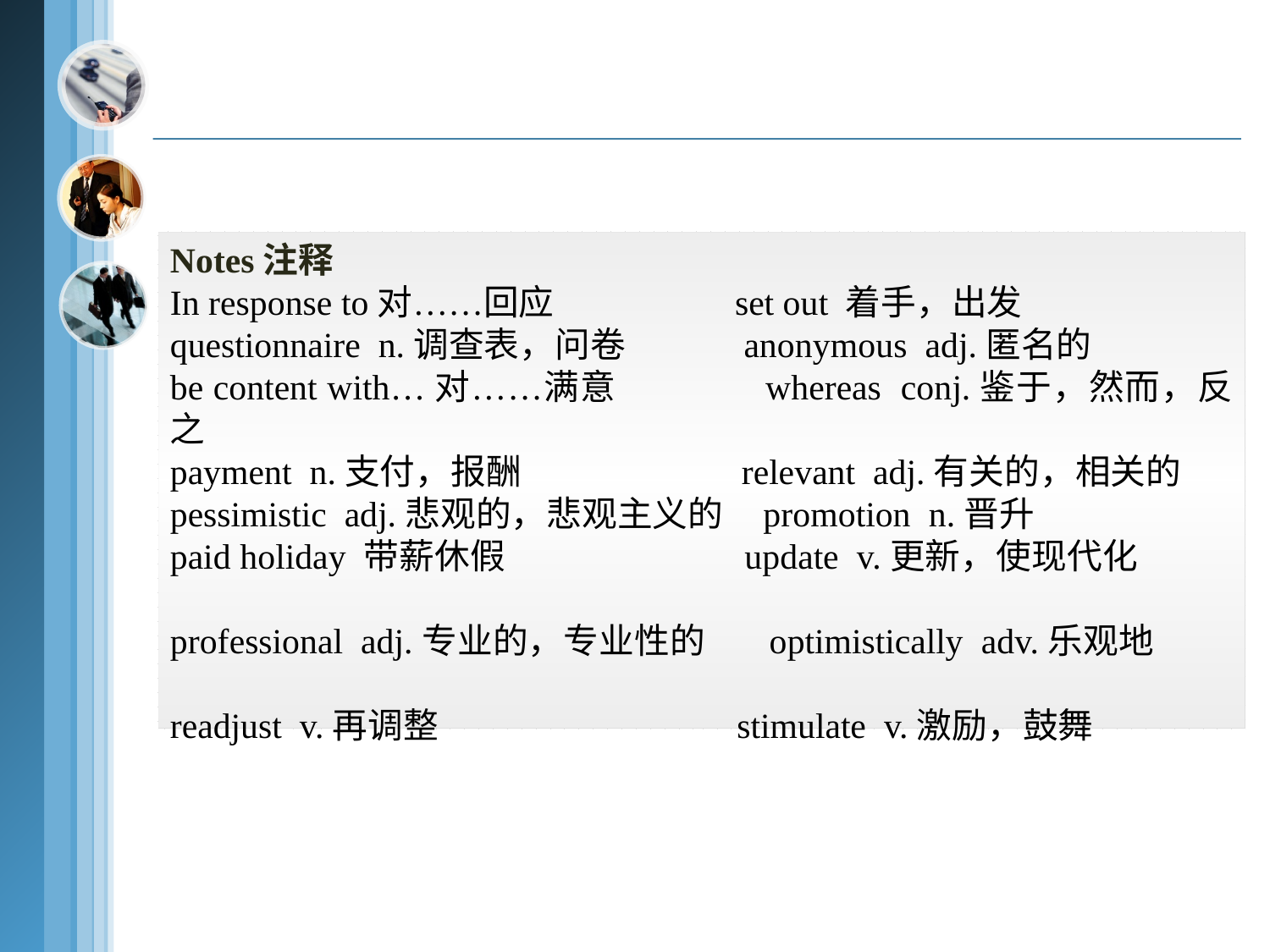

Notes注释
In response to对……回应                      set out 着手，出发
questionnaire  n.调查表，问卷              anonymous  adj.匿名的
be content with…对……满意                whereas  conj.鉴于，然而，反之
payment  n.支付，报酬                           relevant  adj.有关的，相关的
pessimistic  adj.悲观的，悲观主义的    promotion  n.晋升
paid holiday 带薪休假                             update  v.更新，使现代化
professional  adj.专业的，专业性的       optimistically  adv.乐观地
readjust  v.再调整                                     stimulate  v.激励，鼓舞